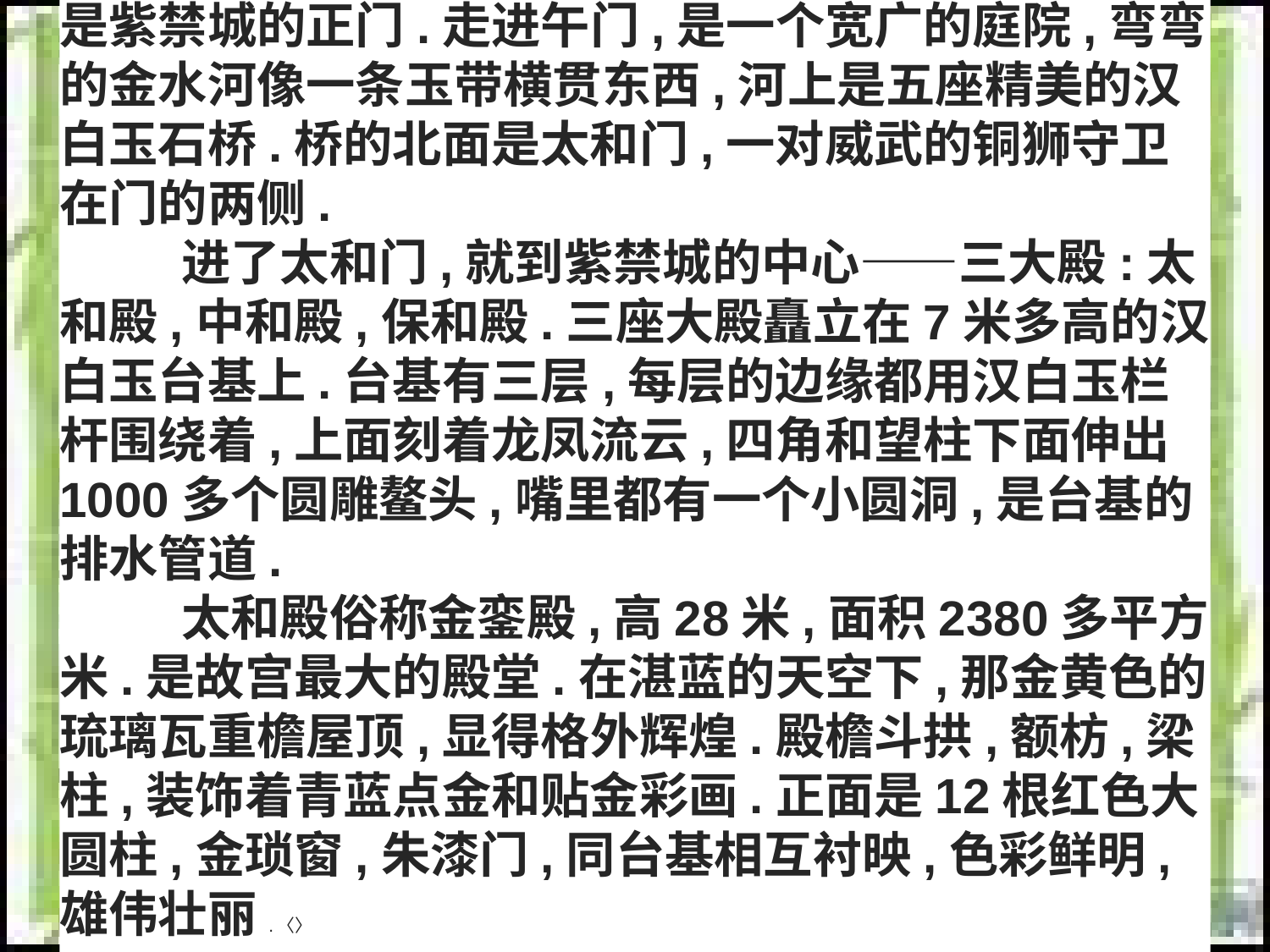

是紫禁城的正门.走进午门,是一个宽广的庭院,弯弯的金水河像一条玉带横贯东西,河上是五座精美的汉白玉石桥.桥的北面是太和门,一对威武的铜狮守卫在门的两侧.
        进了太和门,就到紫禁城的中心——三大殿:太和殿,中和殿,保和殿.三座大殿矗立在7米多高的汉白玉台基上.台基有三层,每层的边缘都用汉白玉栏杆围绕着,上面刻着龙凤流云,四角和望柱下面伸出1000多个圆雕鳌头,嘴里都有一个小圆洞,是台基的排水管道.
        太和殿俗称金銮殿,高28米,面积2380多平方米.是故宫最大的殿堂.在湛蓝的天空下,那金黄色的琉璃瓦重檐屋顶,显得格外辉煌.殿檐斗拱,额枋,梁柱,装饰着青蓝点金和贴金彩画.正面是12根红色大圆柱,金琐窗,朱漆门,同台基相互衬映,色彩鲜明,雄伟壮丽.〈〉